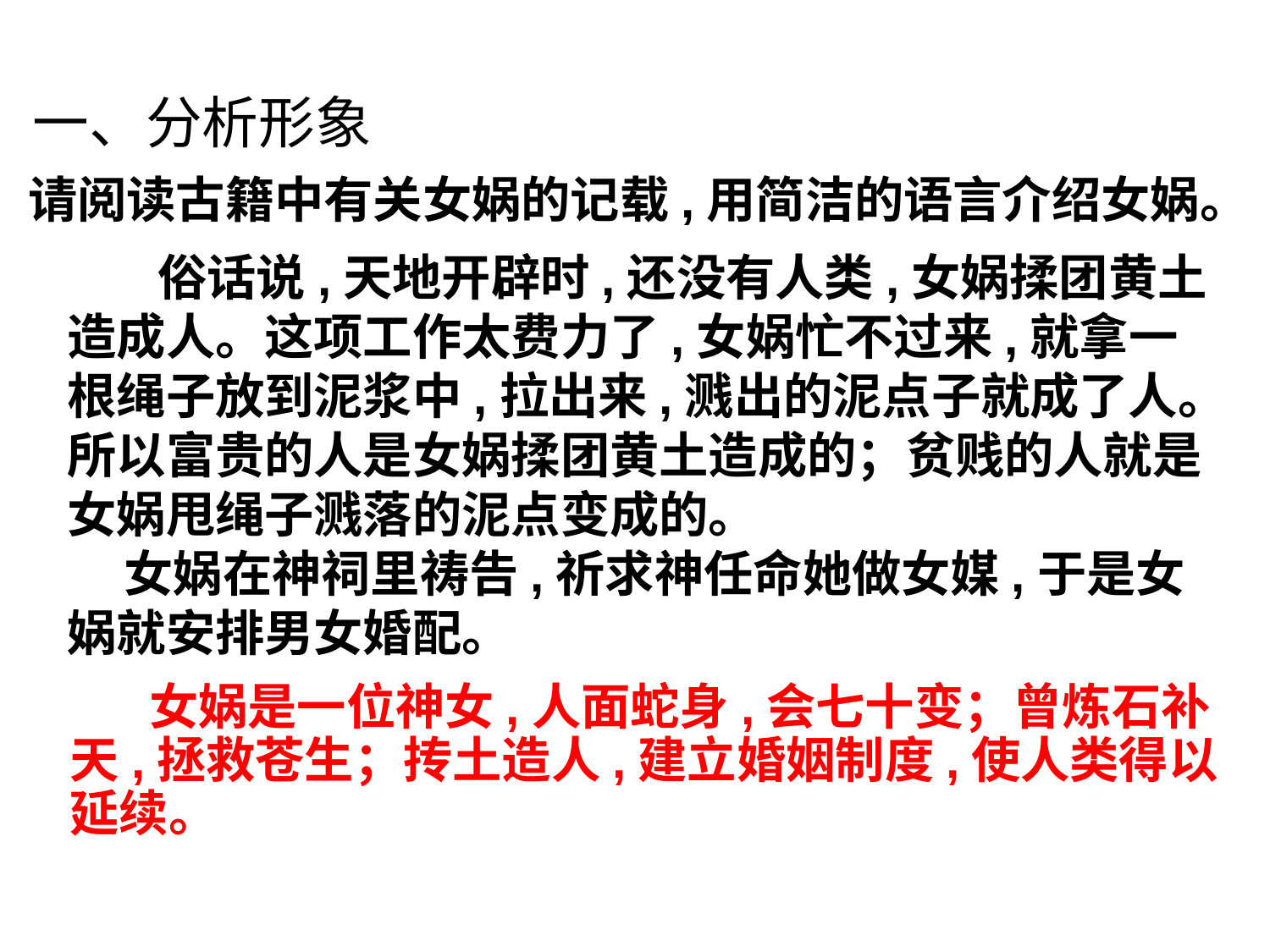

一、分析形象
请阅读古籍中有关女娲的记载,用简洁的语言介绍女娲。
       俗话说,天地开辟时,还没有人类,女娲揉团黄土造成人。这项工作太费力了,女娲忙不过来,就拿一根绳子放到泥浆中,拉出来,溅出的泥点子就成了人。所以富贵的人是女娲揉团黄土造成的；贫贱的人就是女娲甩绳子溅落的泥点变成的。
    女娲在神祠里祷告,祈求神任命她做女媒,于是女娲就安排男女婚配。
      女娲是一位神女,人面蛇身,会七十变；曾炼石补天,拯救苍生；抟土造人,建立婚姻制度,使人类得以延续。